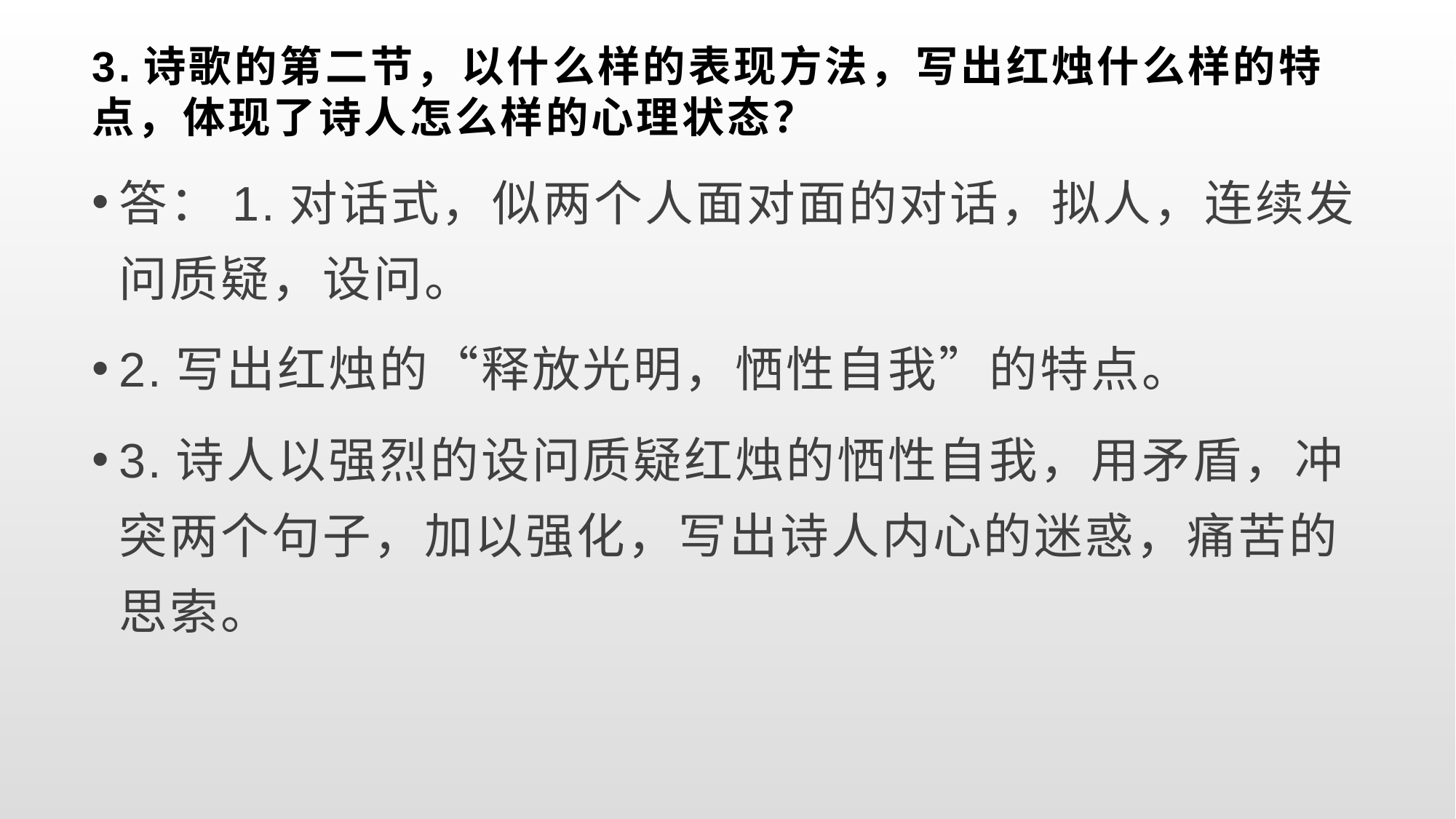

# 3.诗歌的第二节，以什么样的表现方法，写出红烛什么样的特点，体现了诗人怎么样的心理状态？
答：1.对话式，似两个人面对面的对话，拟人，连续发问质疑，设问。
2.写出红烛的“释放光明，恓性自我”的特点。
3.诗人以强烈的设问质疑红烛的恓性自我，用矛盾，冲突两个句子，加以强化，写出诗人内心的迷惑，痛苦的思索。